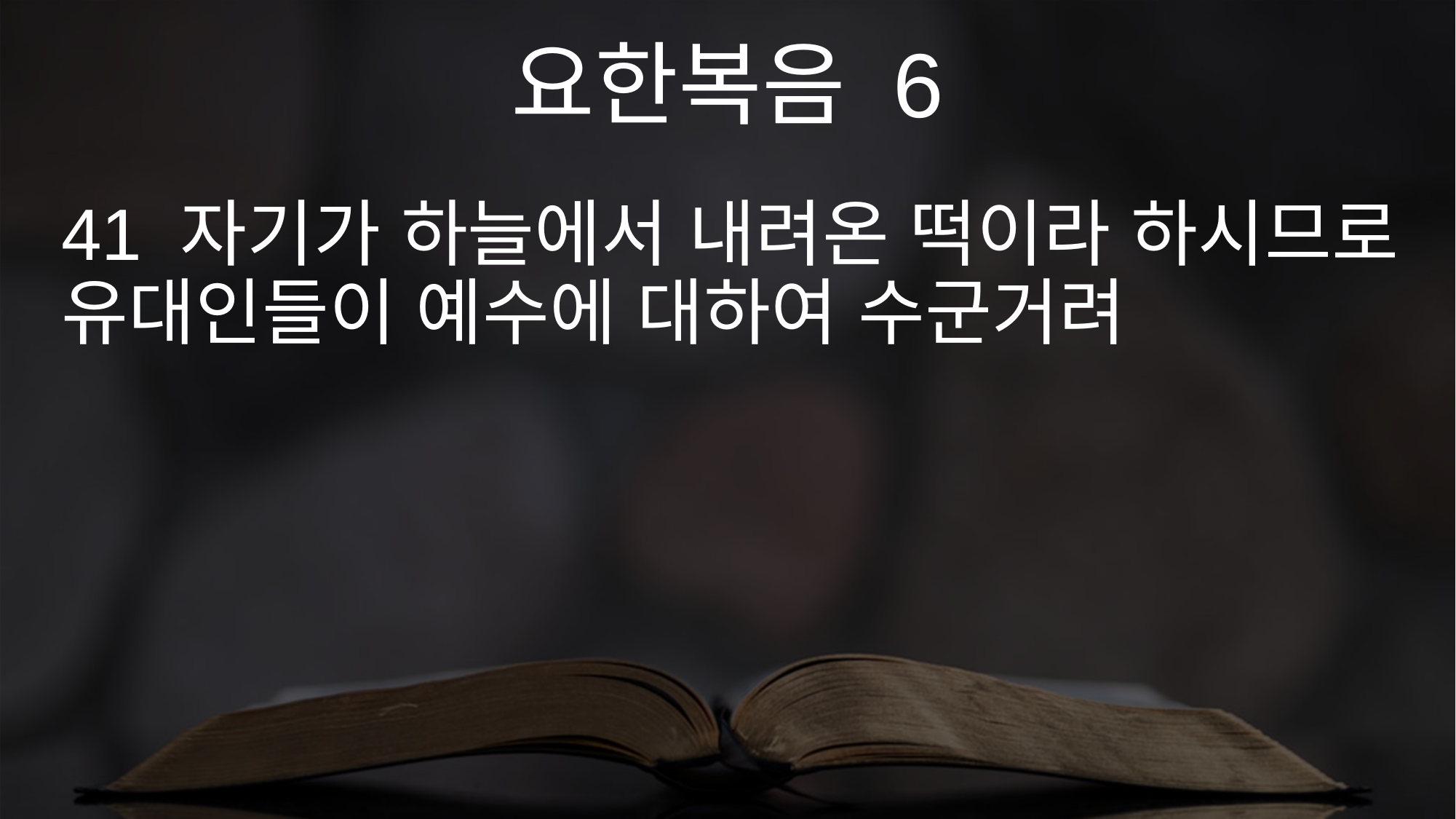

요한복음 6
41 자기가 하늘에서 내려온 떡이라 하시므로 유대인들이 예수에 대하여 수군거려